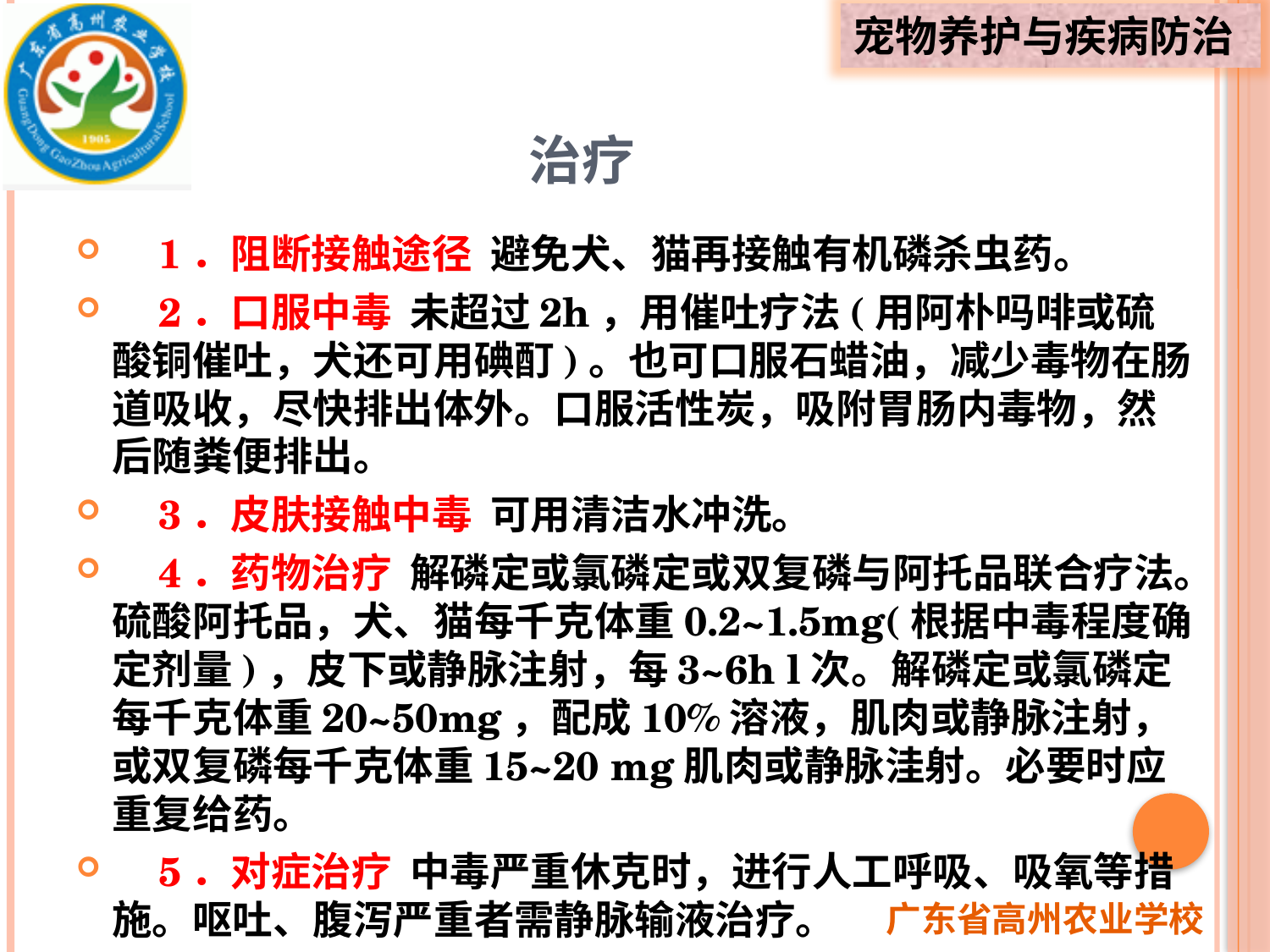

# 治疗
    1．阻断接触途径  避免犬、猫再接触有机磷杀虫药。
    2．口服中毒  未超过2h，用催吐疗法(用阿朴吗啡或硫酸铜催吐，犬还可用碘酊)。也可口服石蜡油，减少毒物在肠道吸收，尽快排出体外。口服活性炭，吸附胃肠内毒物，然后随粪便排出。
    3．皮肤接触中毒  可用清洁水冲洗。
    4．药物治疗  解磷定或氯磷定或双复磷与阿托品联合疗法。硫酸阿托品，犬、猫每千克体重0.2~1.5mg(根据中毒程度确定剂量)，皮下或静脉注射，每3~6h l次。解磷定或氯磷定每千克体重20~50mg，配成10%溶液，肌肉或静脉注射，或双复磷每千克体重15~20 mg肌肉或静脉洼射。必要时应重复给药。
    5．对症治疗  中毒严重休克时，进行人工呼吸、吸氧等措施。呕吐、腹泻严重者需静脉输液治疗。